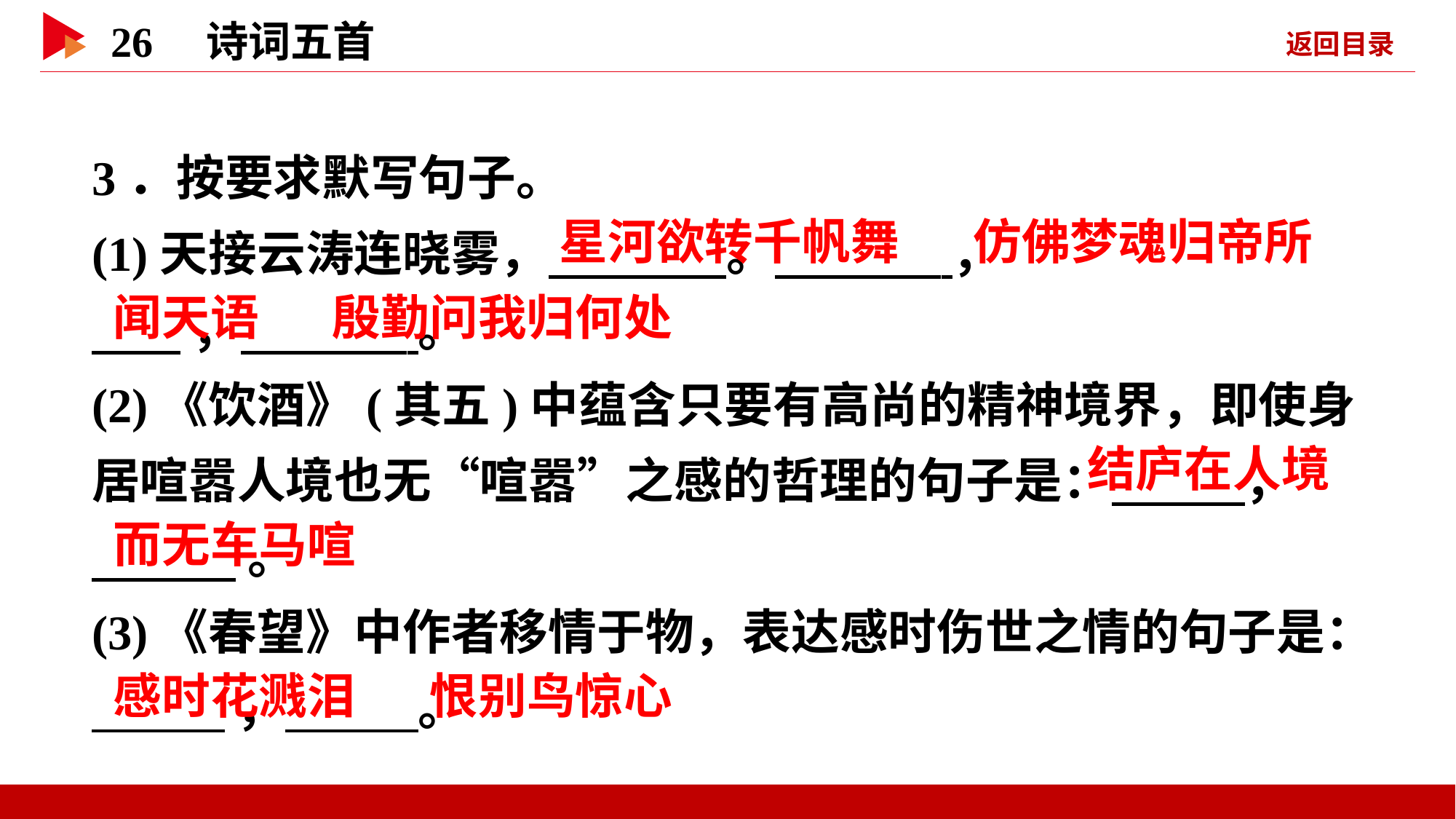

3．按要求默写句子。
(1)天接云涛连晓雾，                。                ，
        ，                。
(2)《饮酒》(其五)中蕴含只要有高尚的精神境界，即使身居喧嚣人境也无“喧嚣”之感的哲理的句子是：            ，
             。
(3)《春望》中作者移情于物，表达感时伤世之情的句子是：
            ，            。
 星河欲转千帆舞
 仿佛梦魂归帝所
 闻天语
 殷勤问我归何处
 结庐在人境
 而无车马喧
 感时花溅泪
 恨别鸟惊心